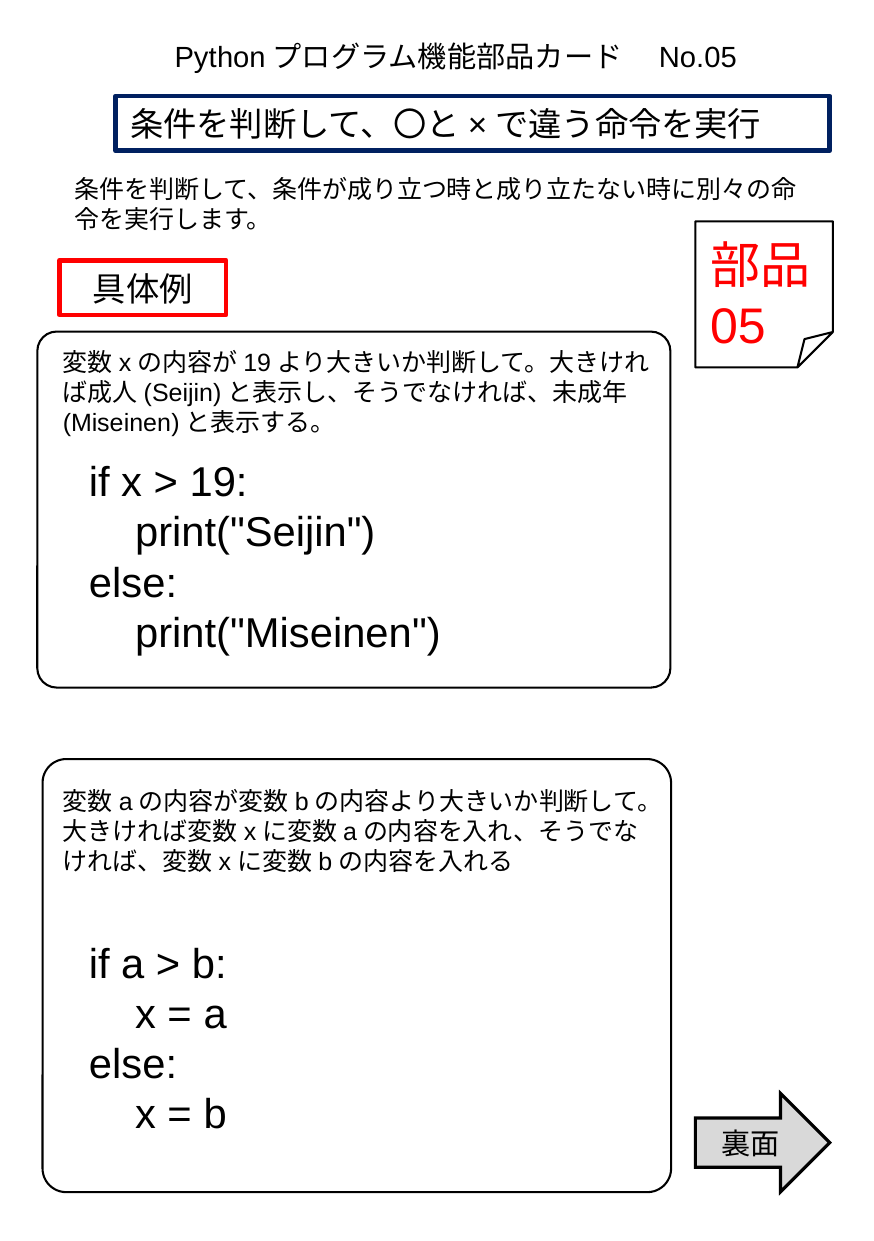

Pythonプログラム機能部品カード　No.05
条件を判断して、〇と×で違う命令を実行
条件を判断して、条件が成り立つ時と成り立たない時に別々の命令を実行します。

部品
05
具体例

変数xの内容が19より大きいか判断して。大きければ成人(Seijin)と表示し、そうでなければ、未成年(Miseinen)と表示する。
if x > 19:
    print("Seijin")
else:
    print("Miseinen")

変数aの内容が変数bの内容より大きいか判断して。大きければ変数xに変数aの内容を入れ、そうでなければ、変数xに変数bの内容を入れる
if a > b:
    x = a
else:
    x = b
裏面